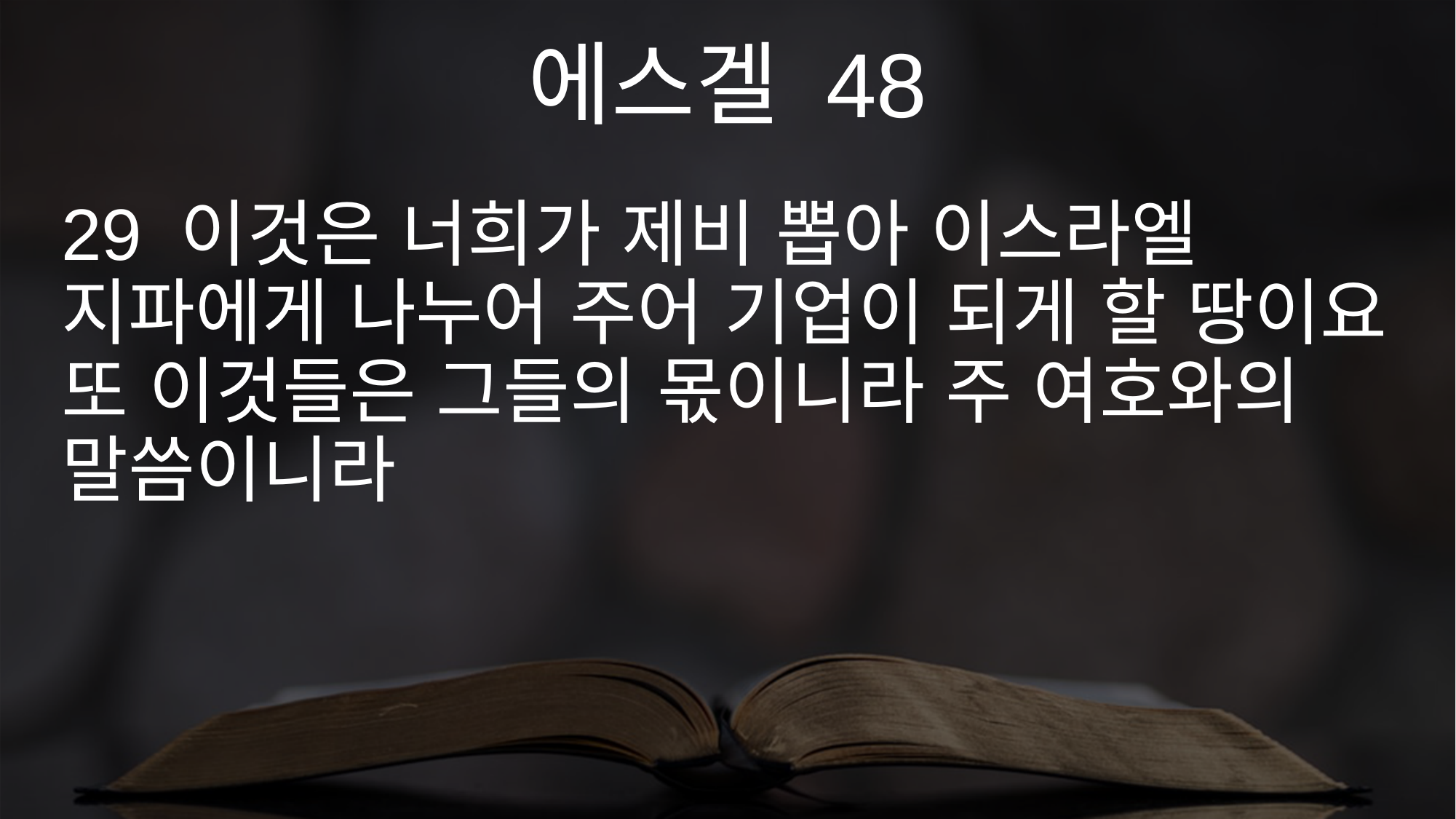

에스겔 48
29 이것은 너희가 제비 뽑아 이스라엘 지파에게 나누어 주어 기업이 되게 할 땅이요 또 이것들은 그들의 몫이니라 주 여호와의 말씀이니라